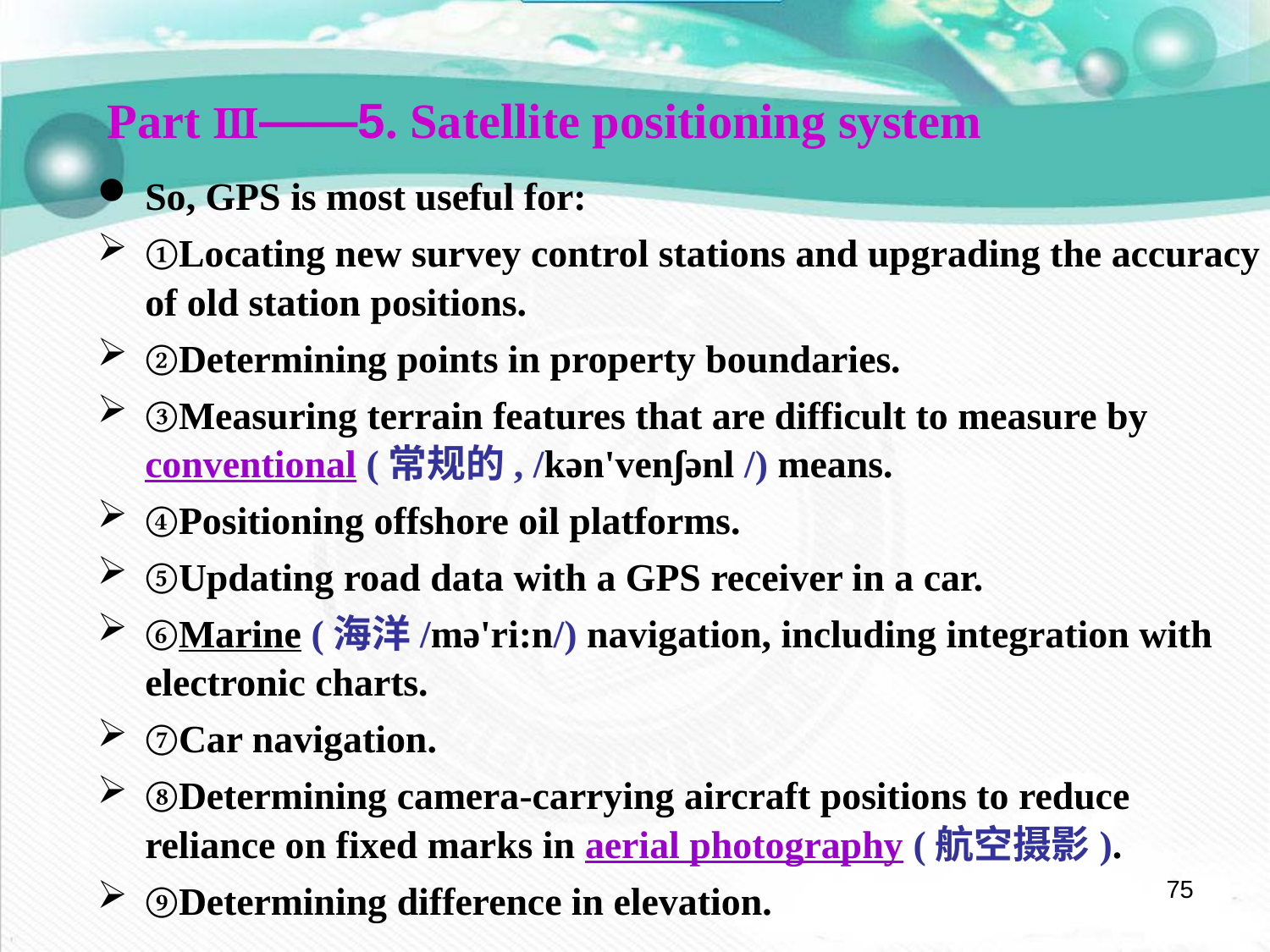

Part Ⅲ——5. Satellite positioning system
So, GPS is most useful for:
①Locating new survey control stations and upgrading the accuracy of old station positions.
②Determining points in property boundaries.
③Measuring terrain features that are difficult to measure by conventional (常规的, /kən'venʃənl /) means.
④Positioning offshore oil platforms.
⑤Updating road data with a GPS receiver in a car.
⑥Marine (海洋/mə'ri:n/) navigation, including integration with electronic charts.
⑦Car navigation.
⑧Determining camera-carrying aircraft positions to reduce reliance on fixed marks in aerial photography (航空摄影).
⑨Determining difference in elevation.
75